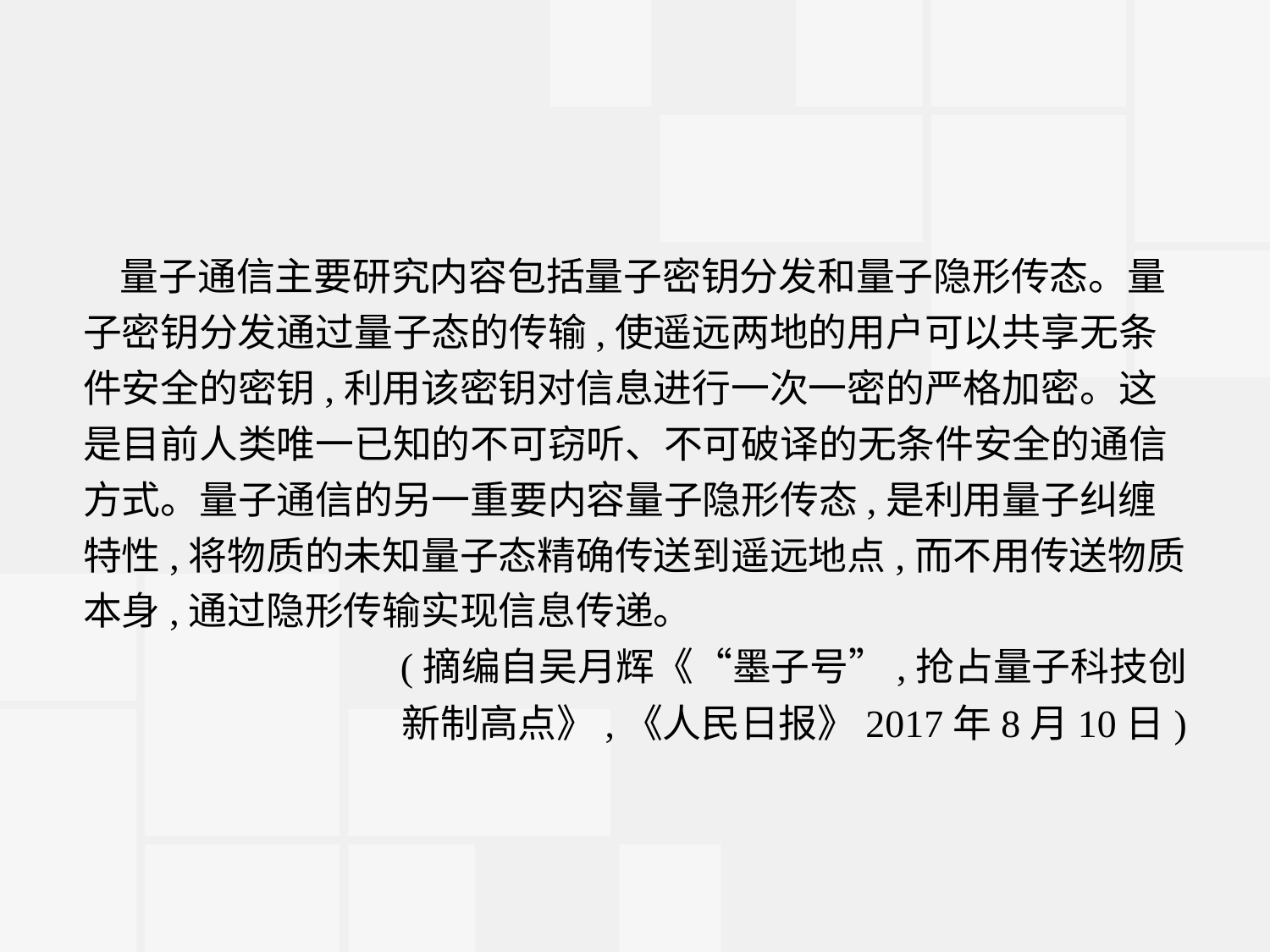

量子通信主要研究内容包括量子密钥分发和量子隐形传态。量子密钥分发通过量子态的传输,使遥远两地的用户可以共享无条件安全的密钥,利用该密钥对信息进行一次一密的严格加密。这是目前人类唯一已知的不可窃听、不可破译的无条件安全的通信方式。量子通信的另一重要内容量子隐形传态,是利用量子纠缠特性,将物质的未知量子态精确传送到遥远地点,而不用传送物质本身,通过隐形传输实现信息传递。
(摘编自吴月辉《“墨子号”,抢占量子科技创
新制高点》,《人民日报》2017年8月10日)